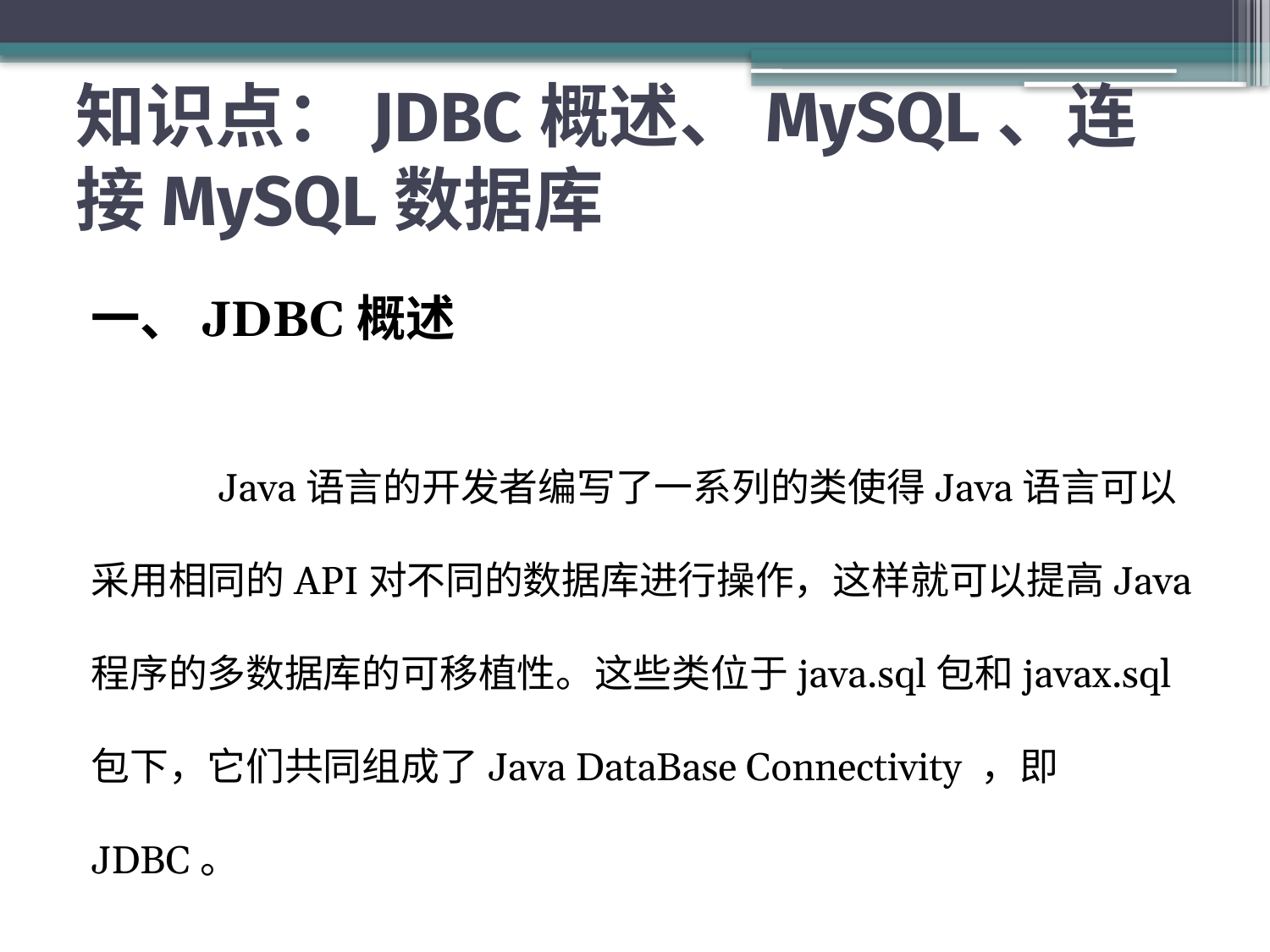

# 知识点：JDBC概述、MySQL、连接MySQL数据库

一、JDBC概述

	Java语言的开发者编写了一系列的类使得Java语言可以采用相同的API对不同的数据库进行操作，这样就可以提高Java程序的多数据库的可移植性。这些类位于java.sql包和javax.sql包下，它们共同组成了Java DataBase Connectivity ，即JDBC。